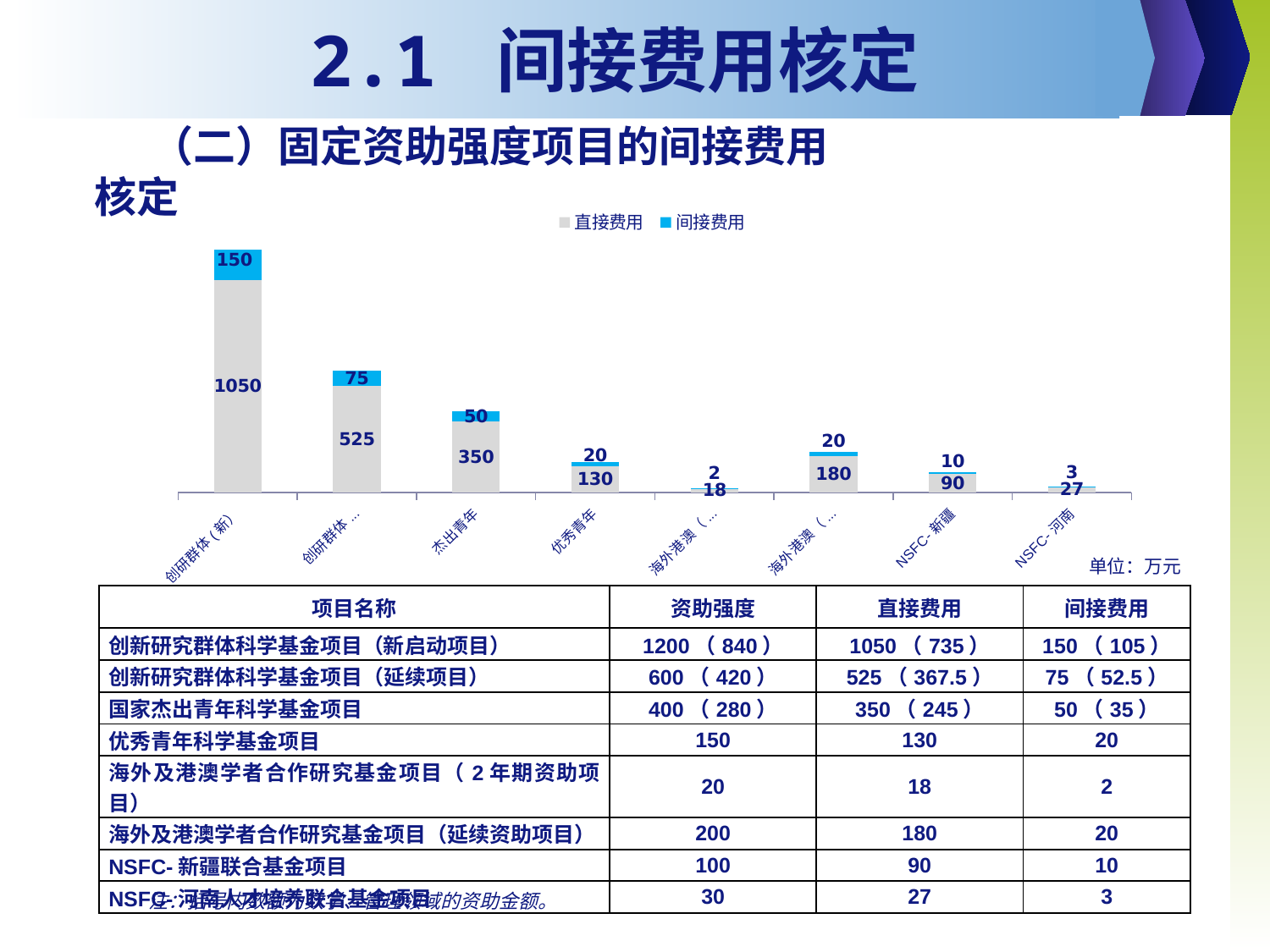

# 2.1 间接费用核定
（二）固定资助强度项目的间接费用核定

### Chart

| Category | 直接费用  | 间接费用  |
|---|---|---|
| 创研群体(新） | 1050.0 | 150.0 |
| 创研群体(延续） | 525.0 | 75.0 |
| 杰出青年 | 350.0 | 50.0 |
| 优秀青年 | 130.0 | 20.0 |
| 海外港澳（2年）  | 18.0 | 2.0 |
| 海外港澳（延续）  | 180.0 | 20.0 |
| NSFC-新疆 | 90.0 | 10.0 |
| NSFC-河南 | 27.0 | 3.0 |
| 单位：万元 |  |  |  |
| --- | --- | --- | --- |
| 项目名称 | 资助强度 | 直接费用 | 间接费用 |
| 创新研究群体科学基金项目（新启动项目） | 1200（840） | 1050（735） | 150（105） |
| 创新研究群体科学基金项目（延续项目） | 600（420） | 525（367.5） | 75（52.5） |
| 国家杰出青年科学基金项目 | 400（280） | 350（245） | 50（35） |
| 优秀青年科学基金项目 | 150 | 130 | 20 |
| 海外及港澳学者合作研究基金项目（2年期资助项目） | 20 | 18 | 2 |
| 海外及港澳学者合作研究基金项目（延续资助项目） | 200 | 180 | 20 |
| NSFC-新疆联合基金项目 | 100 | 90 | 10 |
| NSFC-河南人才培养联合基金项目 | 30 | 27 | 3 |
注：括号内数额为数学、管理领域的资助金额。